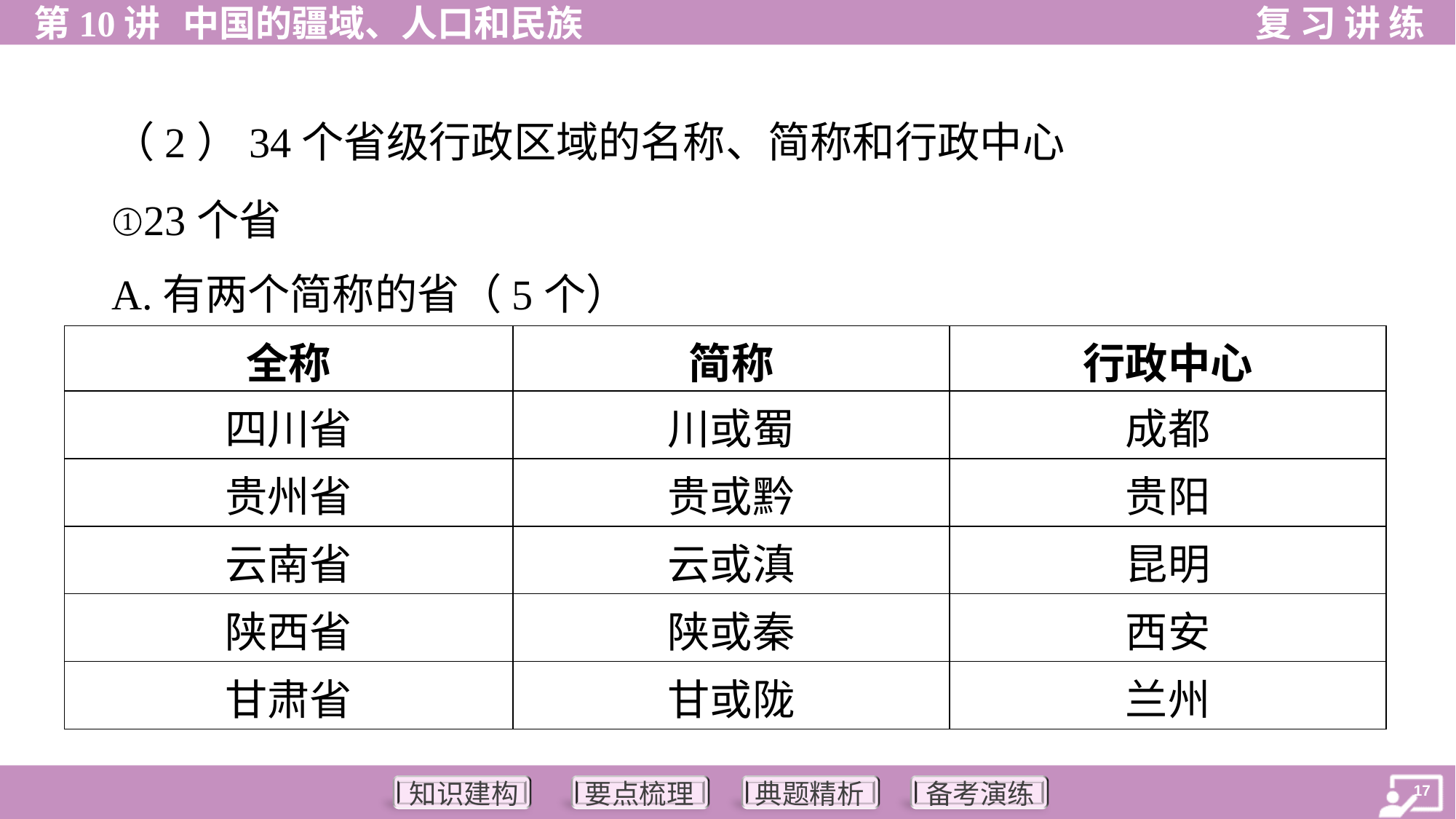

（2）34个省级行政区域的名称、简称和行政中心
    ①23个省
    A.有两个简称的省（5个）
| 全称 | 简称 | 行政中心 |
| --- | --- | --- |
| 四川省 | 川或蜀 | 成都 |
| 贵州省 | 贵或黔 | 贵阳 |
| 云南省 | 云或滇 | 昆明 |
| 陕西省 | 陕或秦 | 西安 |
| 甘肃省 | 甘或陇 | 兰州 |